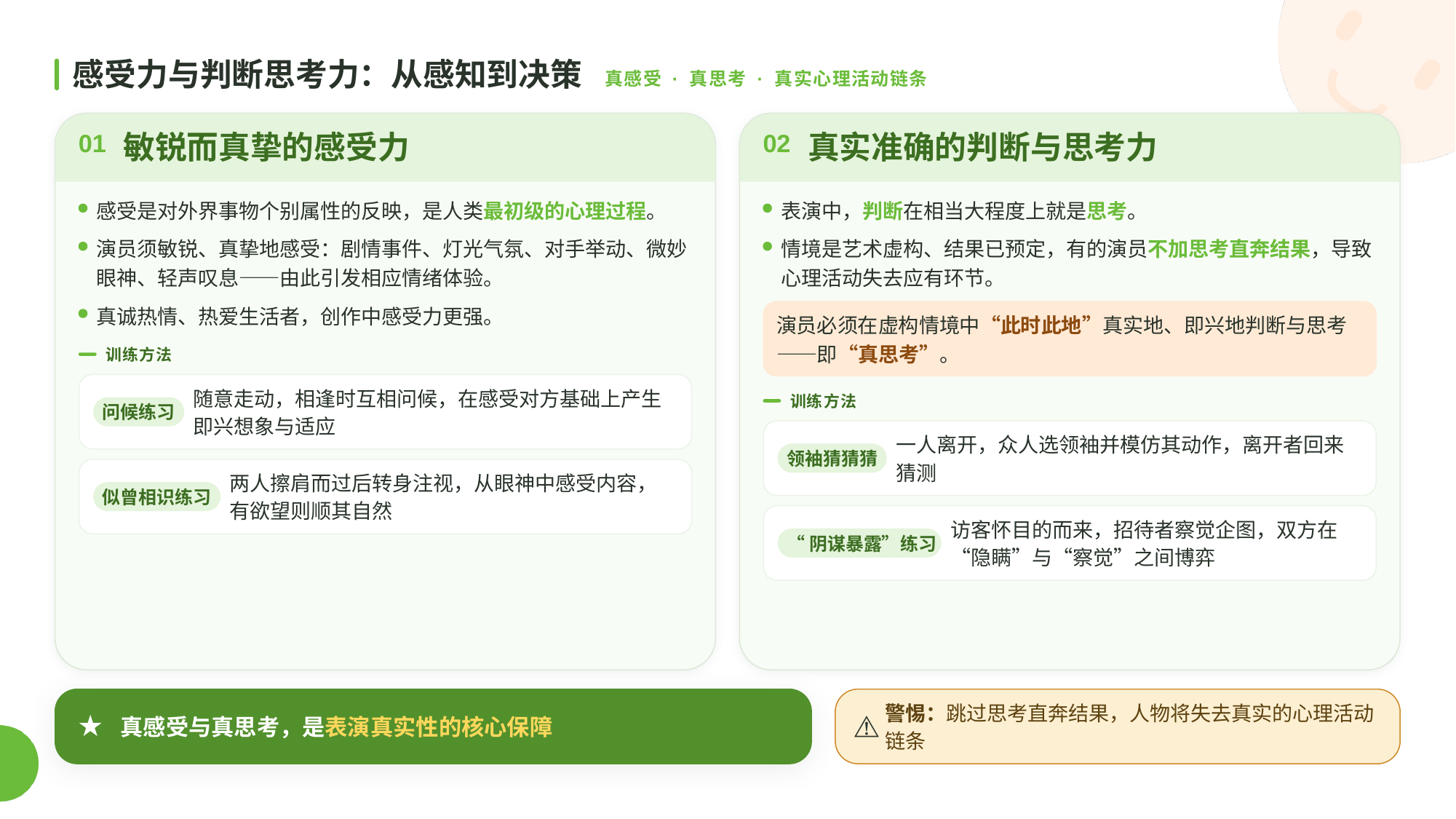

感受力与判断思考力：从感知到决策

真感受 · 真思考 · 真实心理活动链条

敏锐而真挚的感受力
真实准确的判断与思考力
01
02
感受是对外界事物个别属性的反映，是人类最初级的心理过程。
表演中，判断在相当大程度上就是思考。

演员须敏锐、真挚地感受：剧情事件、灯光气氛、对手举动、微妙眼神、轻声叹息——由此引发相应情绪体验。
情境是艺术虚构、结果已预定，有的演员不加思考直奔结果，导致心理活动失去应有环节。

真诚热情、热爱生活者，创作中感受力更强。

演员必须在虚构情境中“此时此地”真实地、即兴地判断与思考——即“真思考”。

训练方法

随意走动，相逢时互相问候，在感受对方基础上产生即兴想象与适应
训练方法

问候练习

一人离开，众人选领袖并模仿其动作，离开者回来猜测

领袖猜猜猜

两人擦肩而过后转身注视，从眼神中感受内容，有欲望则顺其自然

似曾相识练习

访客怀目的而来，招待者察觉企图，双方在“隐瞒”与“察觉”之间博弈

“阴谋暴露”练习

警惕：跳过思考直奔结果，人物将失去真实的心理活动链条
★
真感受与真思考，是表演真实性的核心保障
⚠